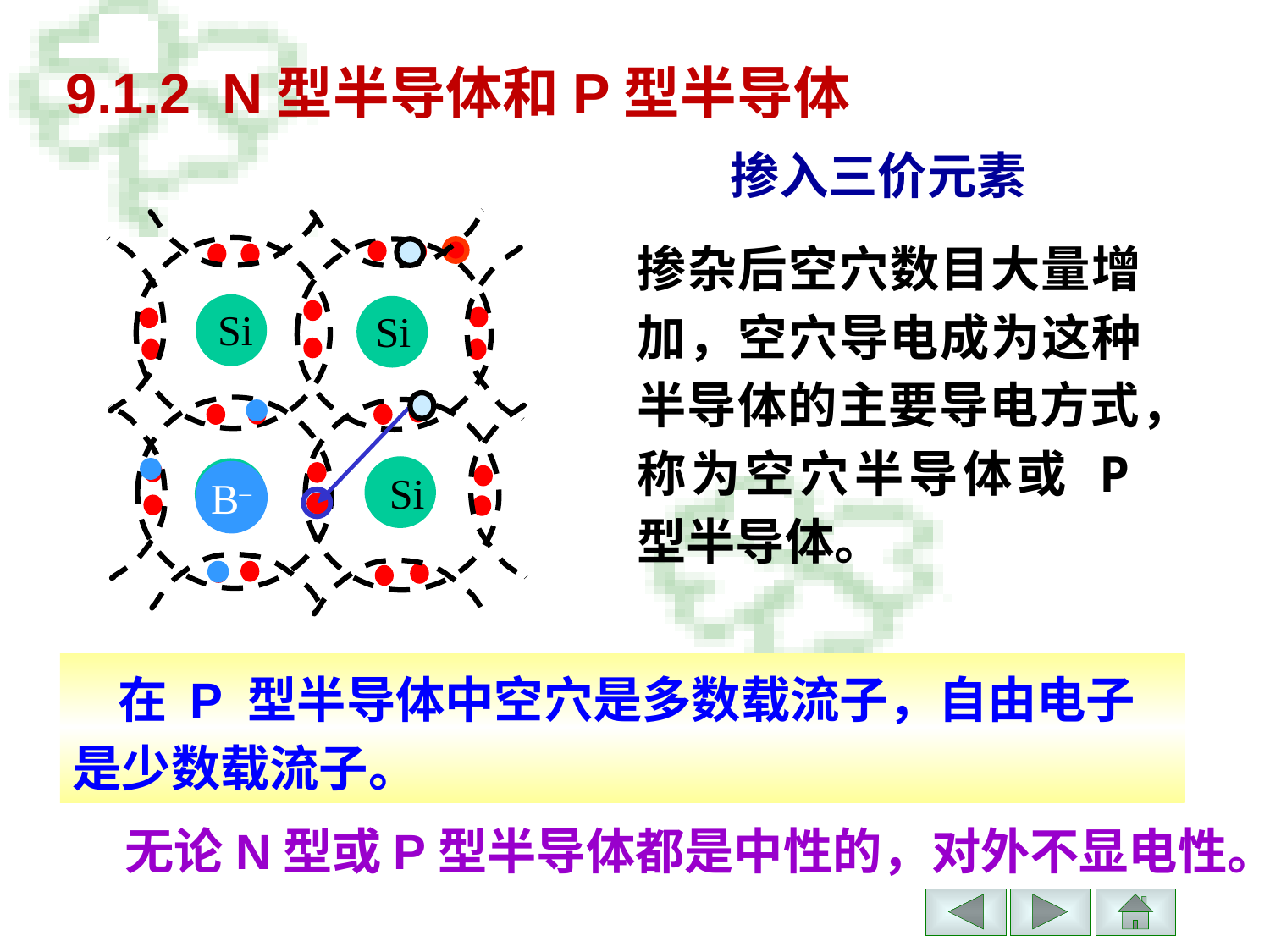

9.1.2  N型半导体和P型半导体
掺入三价元素

 Si
 Si

 Si

 Si

掺杂后空穴数目大量增加，空穴导电成为这种半导体的主要导电方式，称为空穴半导体或 P型半导体。

B–

   在 P 型半导体中空穴是多数载流子，自由电子是少数载流子。
无论N型或P型半导体都是中性的，对外不显电性。